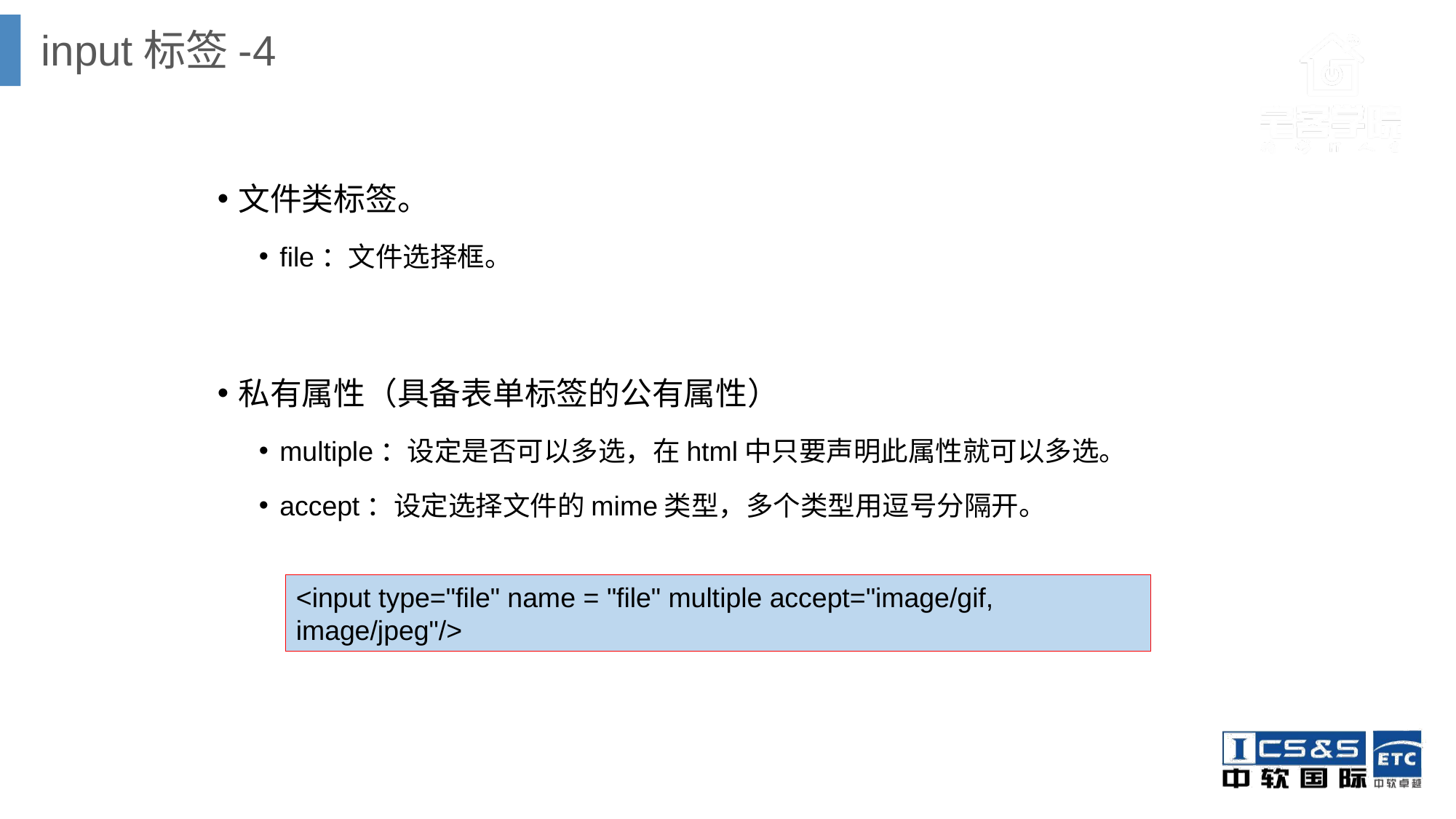

input标签-4
文件类标签。
file：文件选择框。

私有属性（具备表单标签的公有属性）
multiple：设定是否可以多选，在html中只要声明此属性就可以多选。
accept：设定选择文件的mime类型，多个类型用逗号分隔开。

<input type="file" name = "file" multiple accept="image/gif, image/jpeg"/>